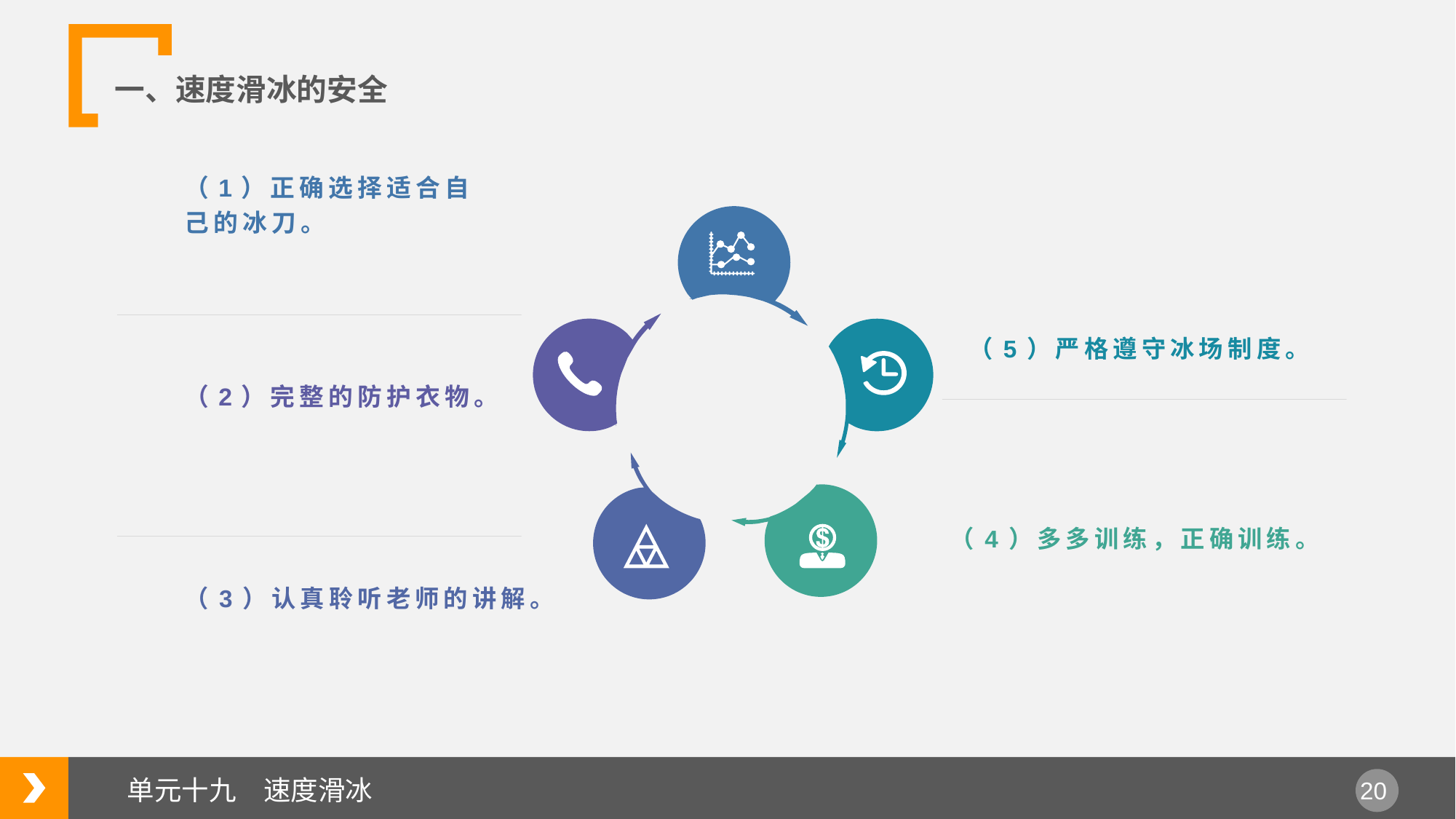

一、速度滑冰的安全
（1）正确选择适合自己的冰刀。

（5）严格遵守冰场制度。

（2）完整的防护衣物。

（4）多多训练，正确训练。

（3）认真聆听老师的讲解。
单元十九　速度滑冰